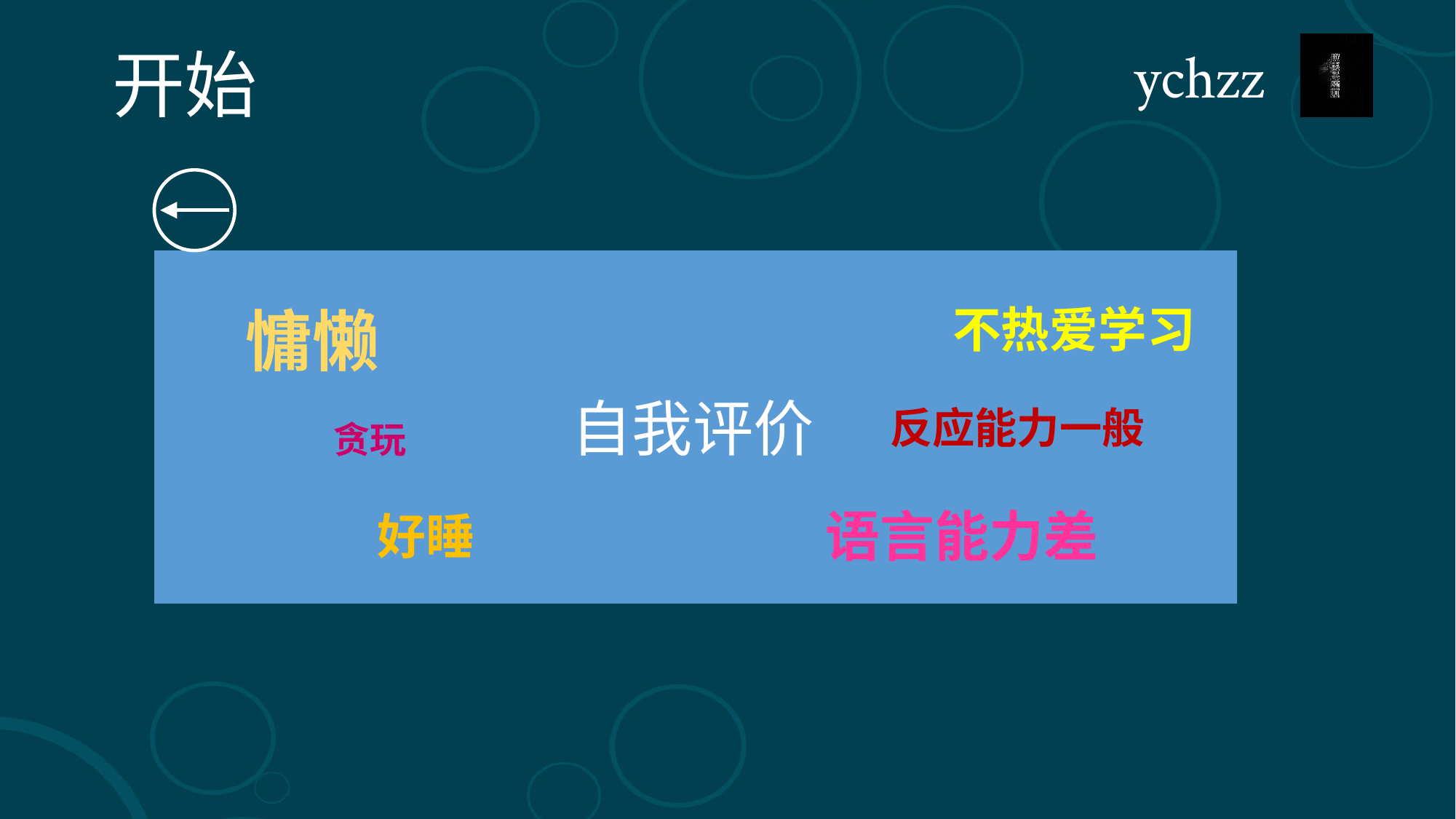

慵懒
不热爱学习

自我评价
反应能力一般
贪玩
好睡
语言能力差